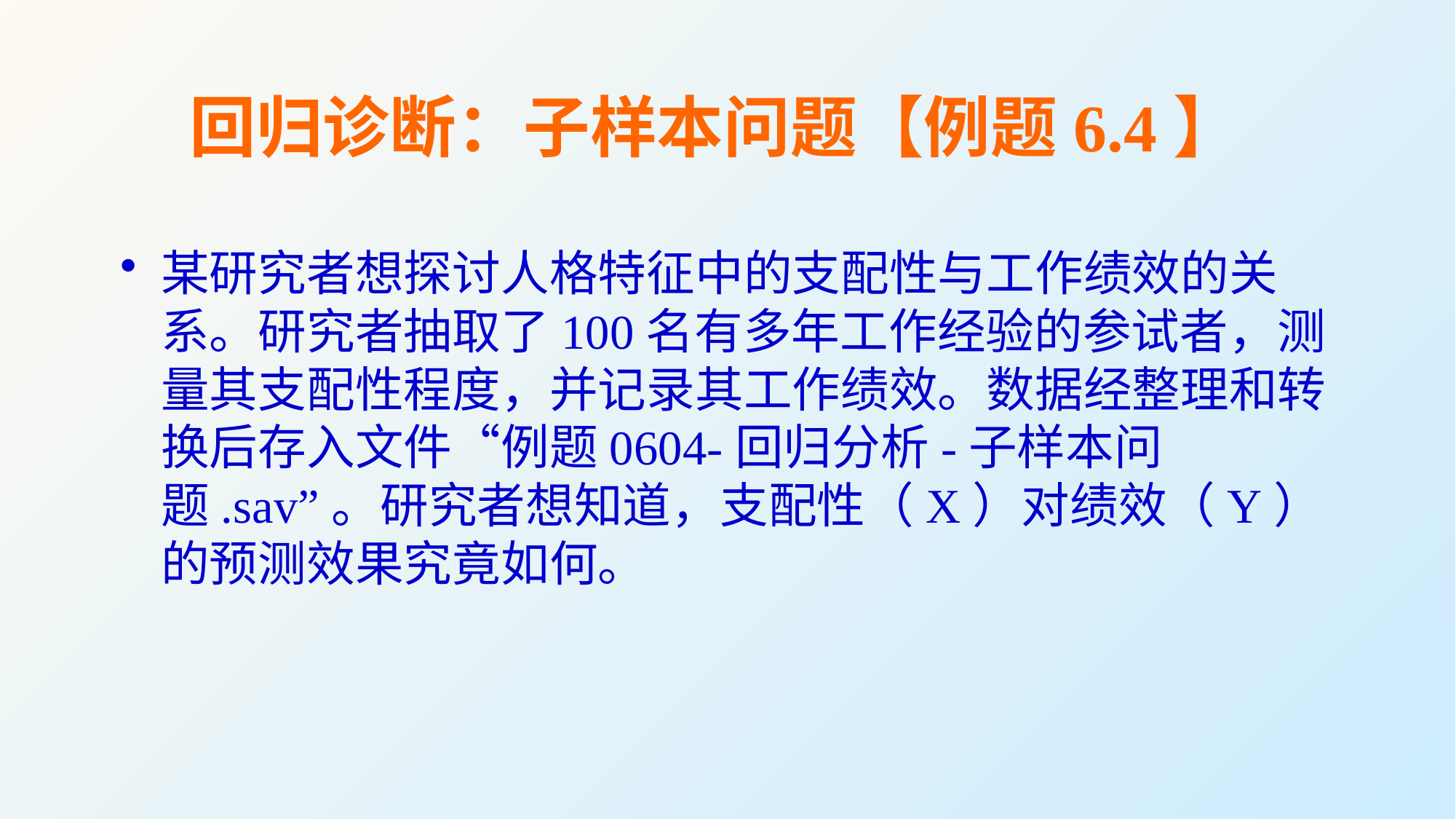

回归诊断：子样本问题【例题6.4】
某研究者想探讨人格特征中的支配性与工作绩效的关系。研究者抽取了100名有多年工作经验的参试者，测量其支配性程度，并记录其工作绩效。数据经整理和转换后存入文件“例题0604-回归分析-子样本问题.sav”。研究者想知道，支配性（X）对绩效（Y）的预测效果究竟如何。